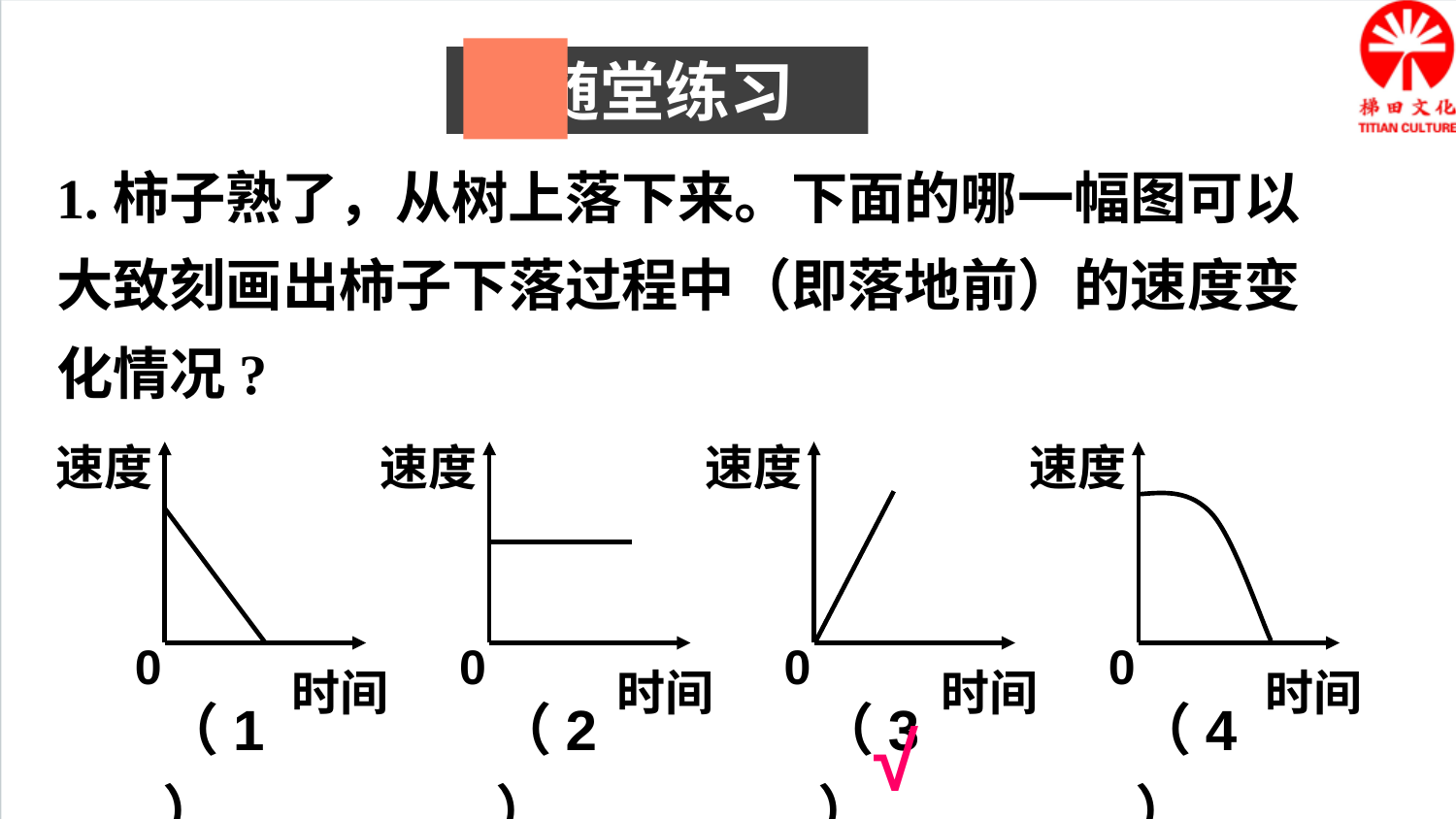

随堂练习
1.柿子熟了，从树上落下来。下面的哪一幅图可以大致刻画出柿子下落过程中（即落地前）的速度变化情况?
速度
0
时间
速度
0
时间
速度
0
时间
速度
0
时间

（1）
（2）
（3）
（4）
√